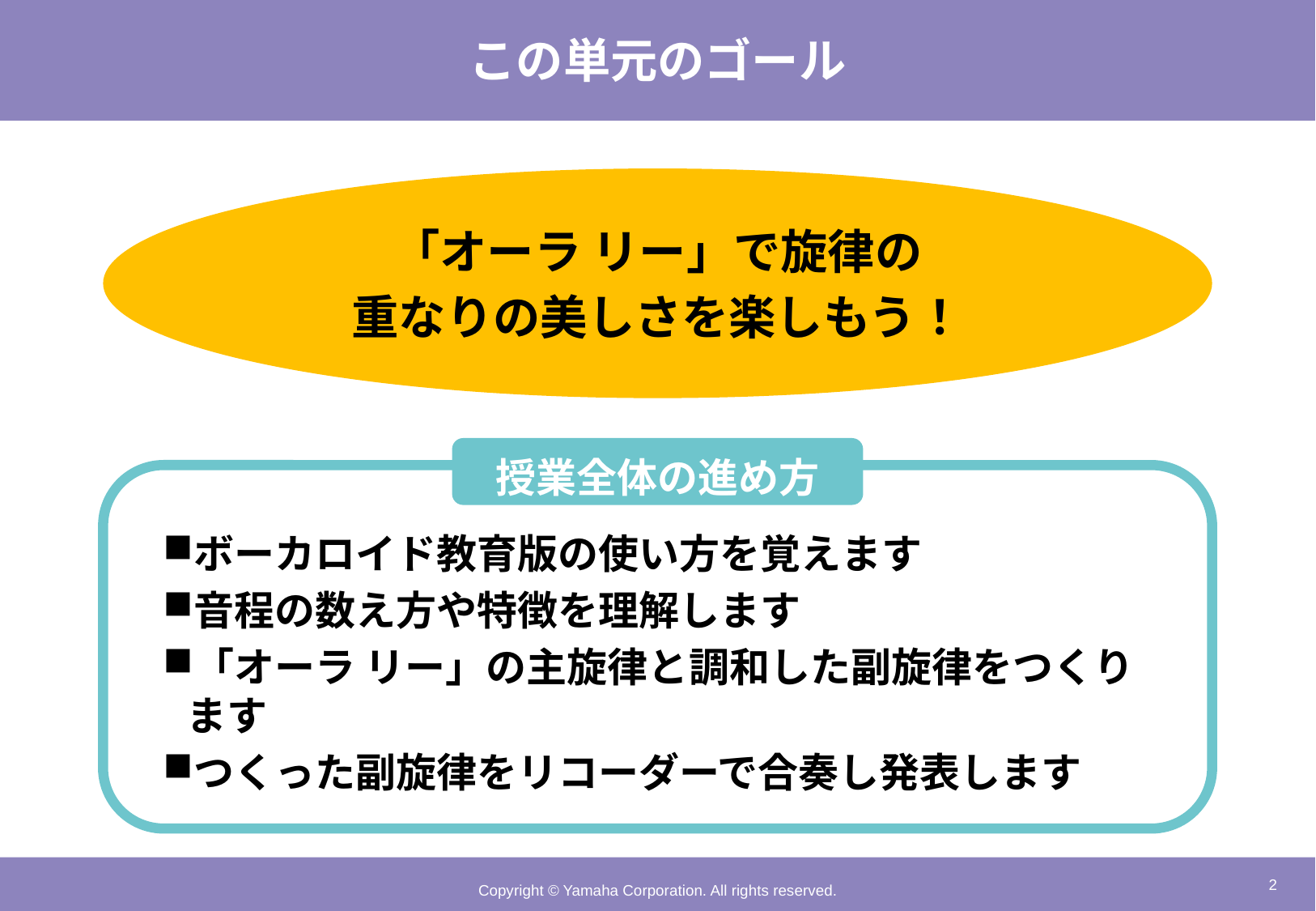

# この単元のゴール
「オーラ リー」で旋律の
重なりの美しさを楽しもう！
授業全体の進め方
ボーカロイド教育版の使い方を覚えます
音程の数え方や特徴を理解します
「オーラ リー」の主旋律と調和した副旋律をつくります
つくった副旋律をリコーダーで合奏し発表します
2